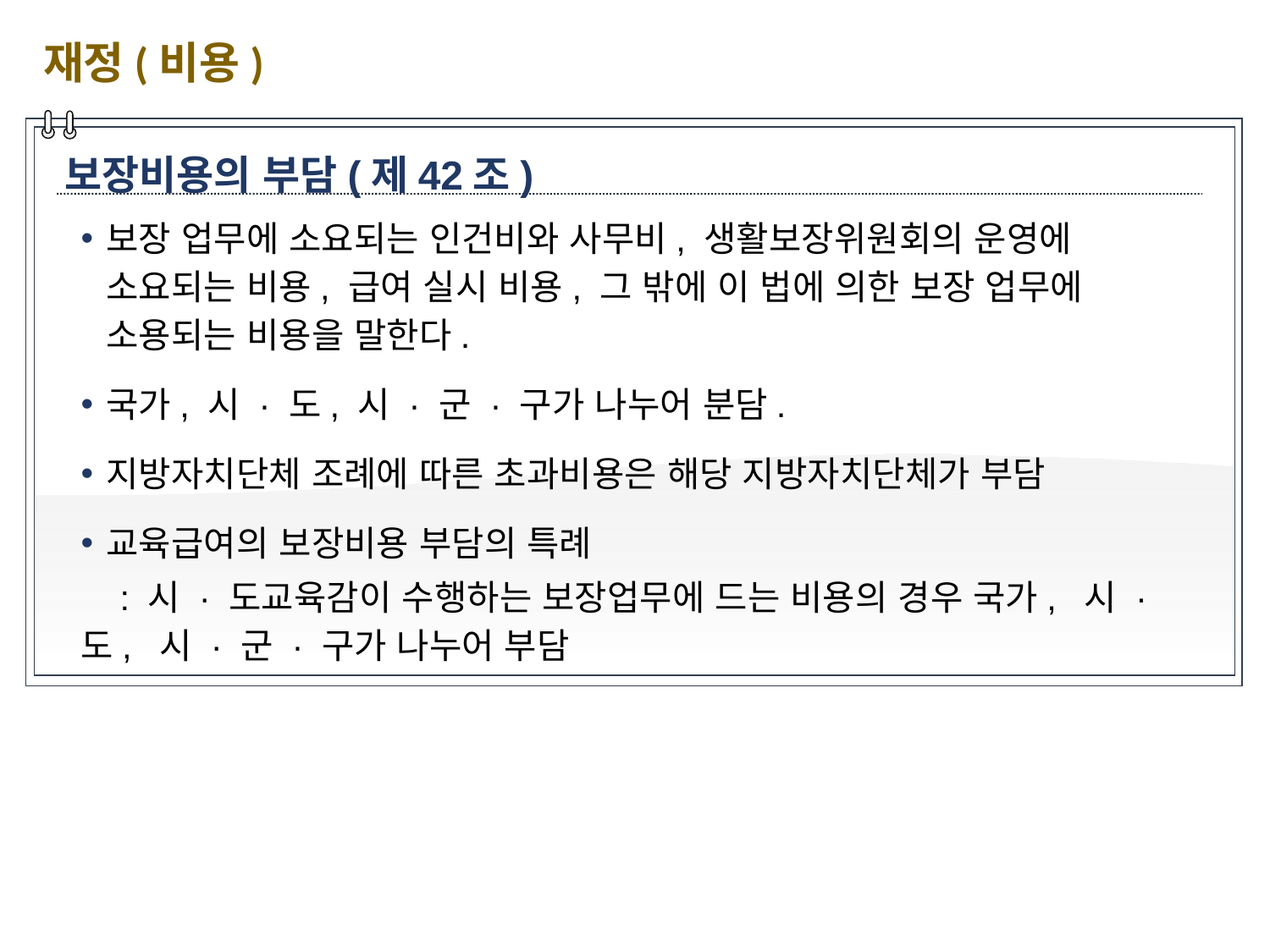

재정(비용)

보장비용의 부담(제42조)

보장 업무에 소요되는 인건비와 사무비, 생활보장위원회의 운영에 소요되는 비용, 급여 실시 비용, 그 밖에 이 법에 의한 보장 업무에 소용되는 비용을 말한다.
국가, 시 · 도, 시 · 군 · 구가 나누어 분담.
지방자치단체 조례에 따른 초과비용은 해당 지방자치단체가 부담
교육급여의 보장비용 부담의 특례
    : 시 · 도교육감이 수행하는 보장업무에 드는 비용의 경우 국가,  시 · 도,  시 · 군 · 구가 나누어 부담